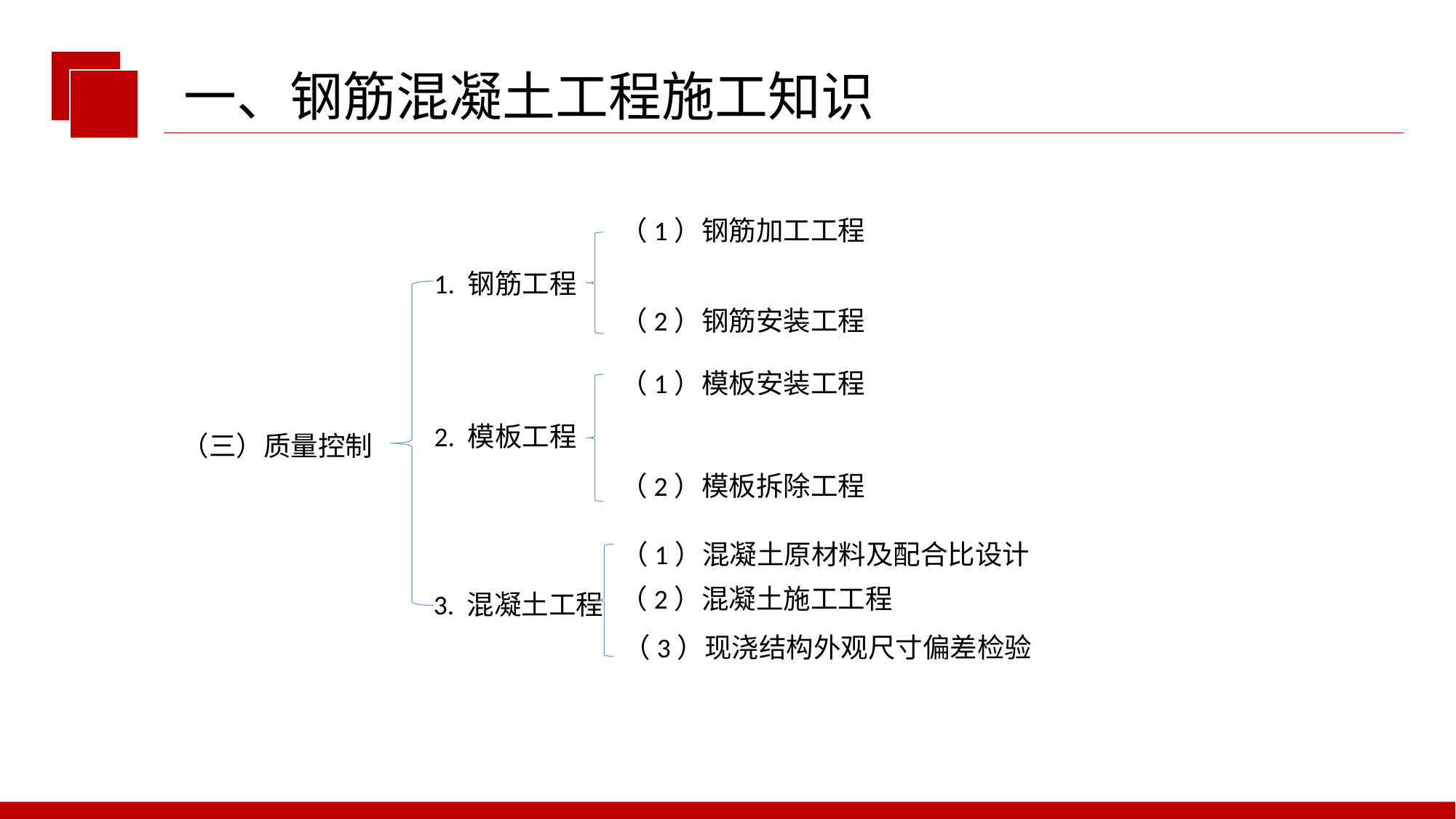

一、钢筋混凝土工程施工知识
（1）钢筋加工工程

1. 钢筋工程

（2）钢筋安装工程
（1）模板安装工程

2. 模板工程
（三）质量控制
（2）模板拆除工程
（1）混凝土原材料及配合比设计

（2）混凝土施工工程
3. 混凝土工程
（3）现浇结构外观尺寸偏差检验